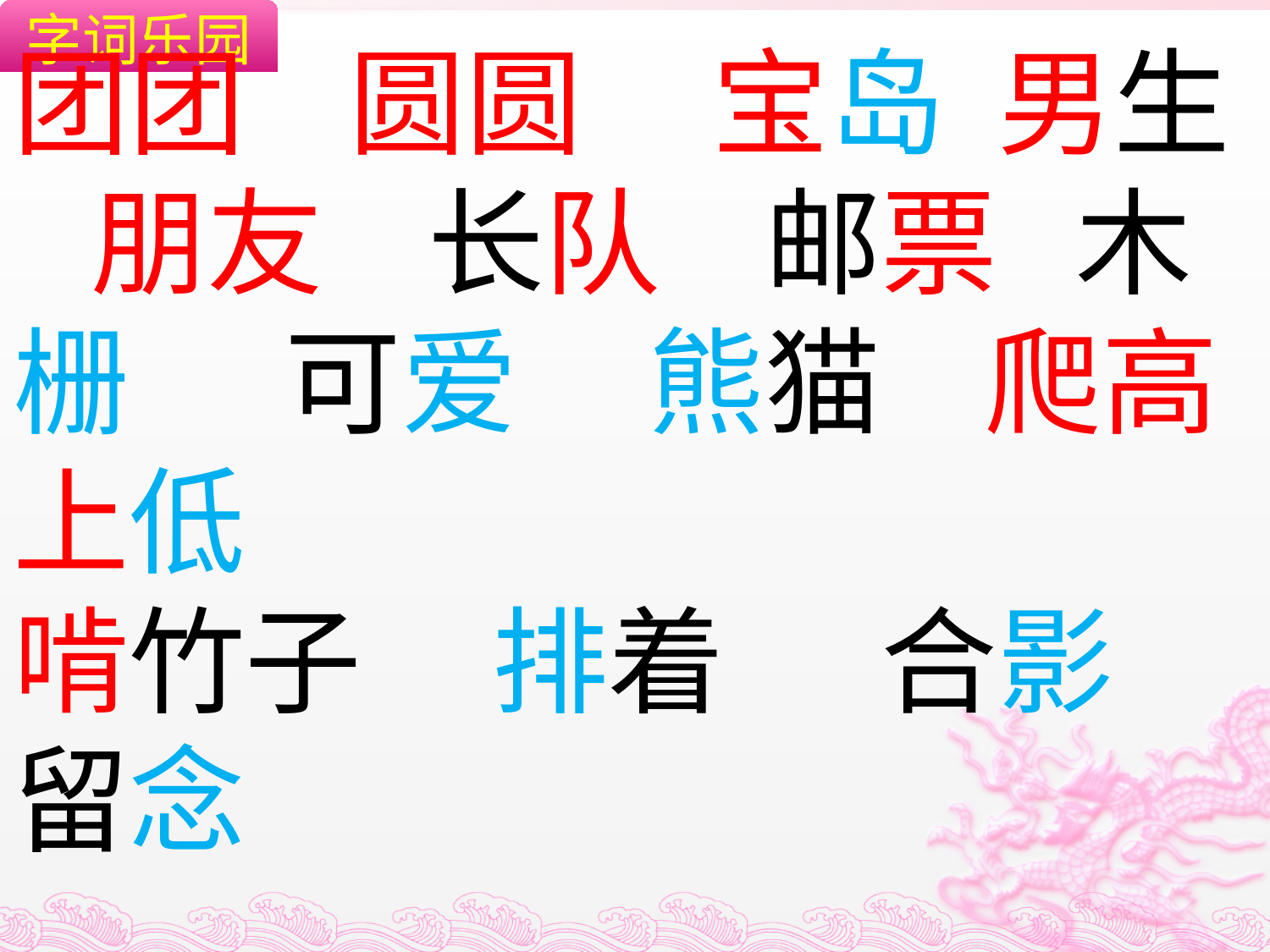

字词乐园
团团    圆圆     宝岛  男生     朋友    长队    邮票   木栅      可爱     熊猫    爬高上低
啃竹子     排着      合影
留念